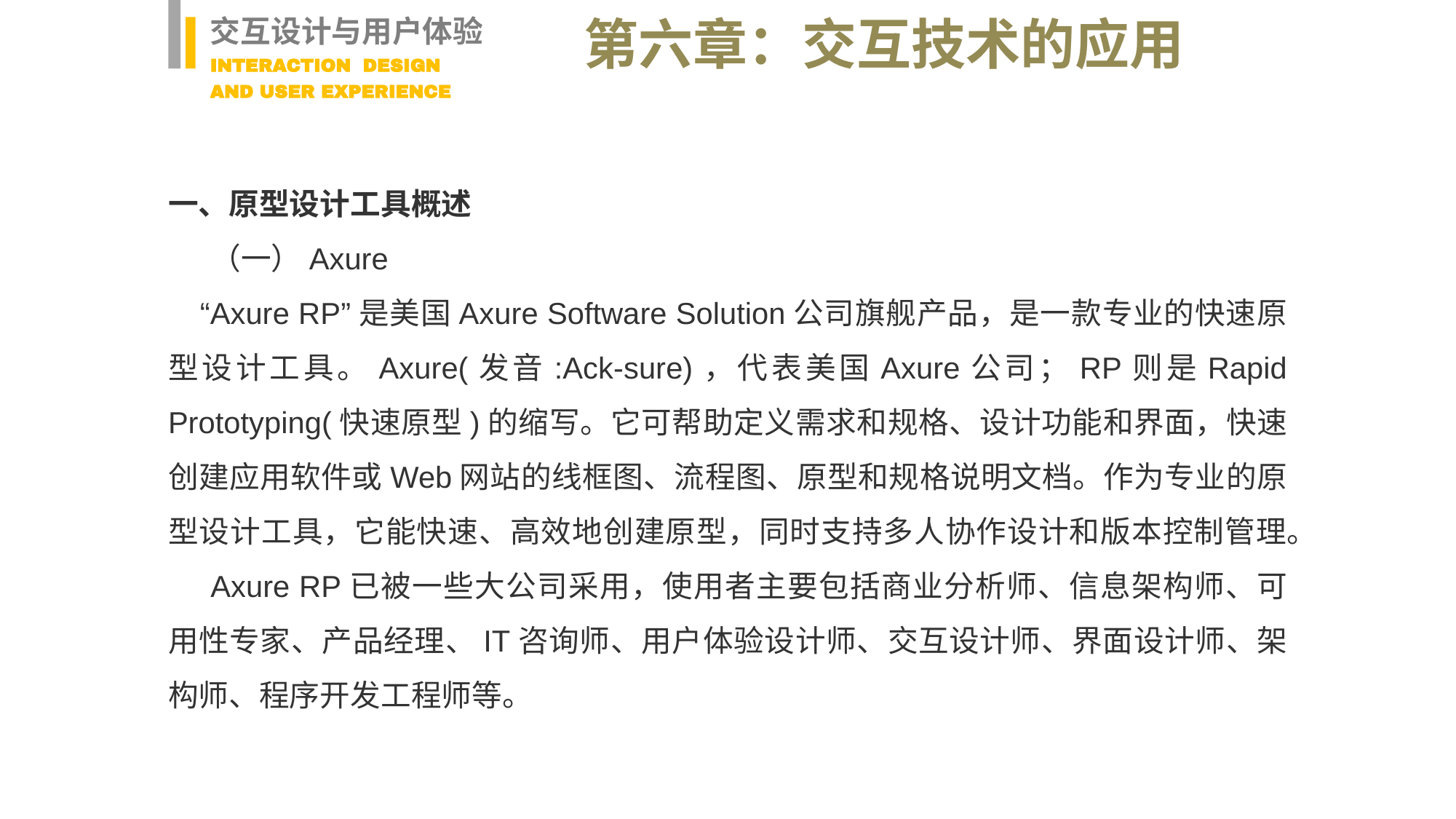

交互设计与用户体验
INTERACTION  DESIGN
AND USER EXPERIENCE
第六章：交互技术的应用

一、原型设计工具概述
（一）Axure
“Axure RP”是美国Axure Software Solution公司旗舰产品，是一款专业的快速原型设计工具。Axure(发音:Ack-sure)，代表美国Axure公司；RP则是Rapid Prototyping(快速原型)的缩写。它可帮助定义需求和规格、设计功能和界面，快速创建应用软件或Web网站的线框图、流程图、原型和规格说明文档。作为专业的原型设计工具，它能快速、高效地创建原型，同时支持多人协作设计和版本控制管理。
Axure RP已被一些大公司采用，使用者主要包括商业分析师、信息架构师、可用性专家、产品经理、IT咨询师、用户体验设计师、交互设计师、界面设计师、架构师、程序开发工程师等。